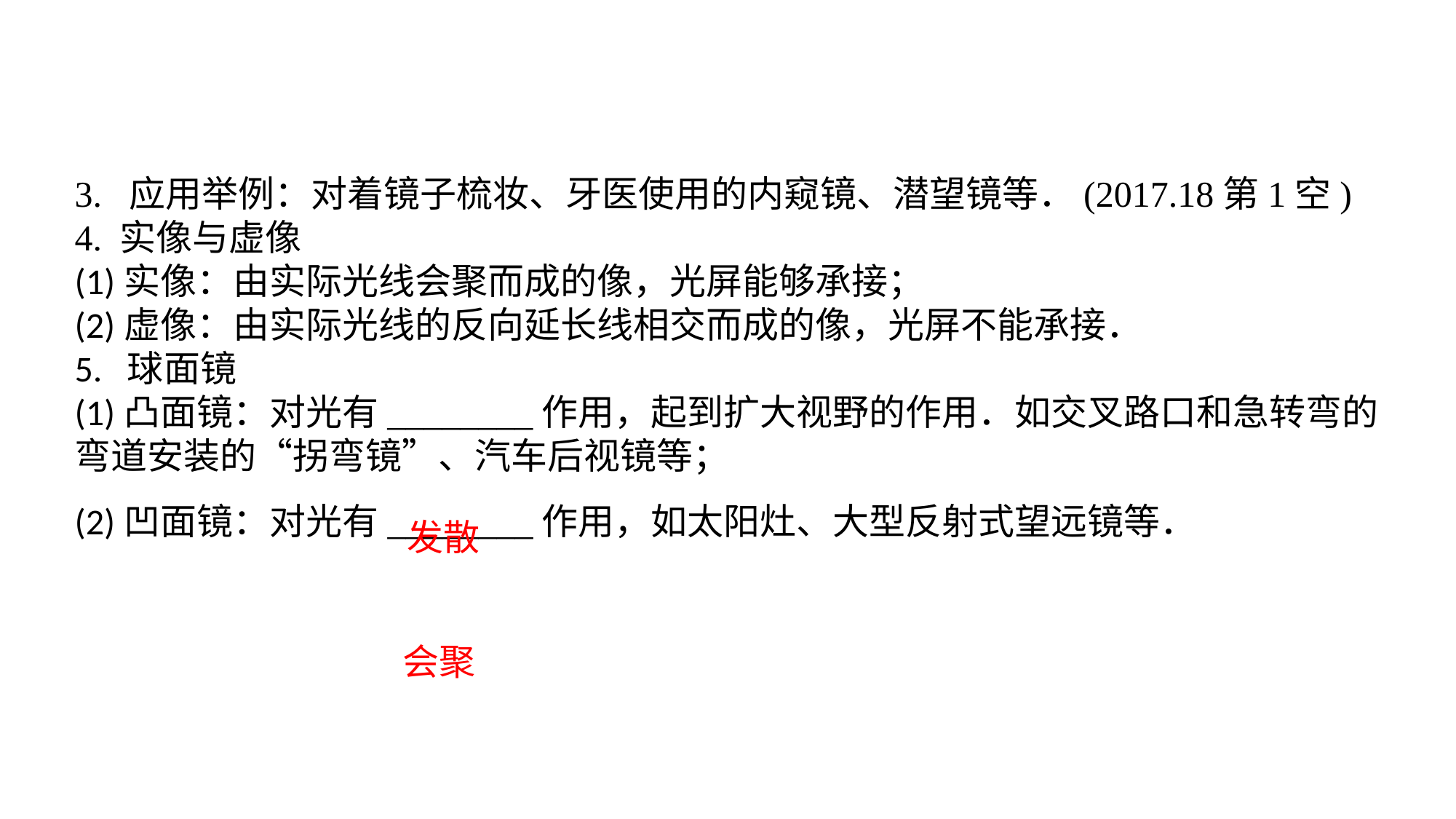

3.  应用举例：对着镜子梳妆、牙医使用的内窥镜、潜望镜等．(2017.18第1空)4. 实像与虚像(1)实像：由实际光线会聚而成的像，光屏能够承接；(2)虚像：由实际光线的反向延长线相交而成的像，光屏不能承接．5.  球面镜(1)凸面镜：对光有________作用，起到扩大视野的作用．如交叉路口和急转弯的弯道安装的“拐弯镜”、汽车后视镜等；(2)凹面镜：对光有________作用，如太阳灶、大型反射式望远镜等．
发散
会聚